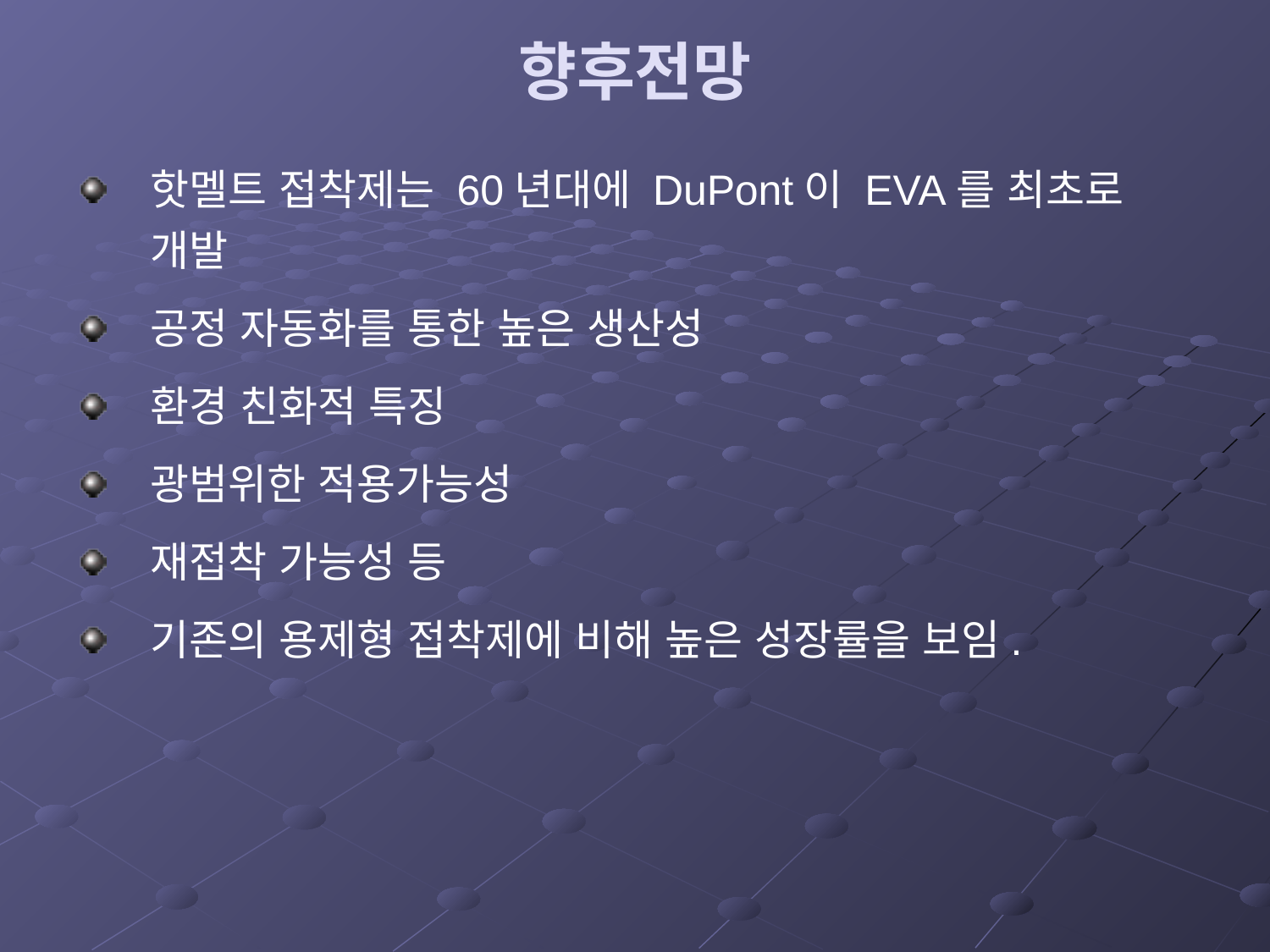

# 향후전망
핫멜트 접착제는 60년대에 DuPont이 EVA를 최초로 개발
공정 자동화를 통한 높은 생산성
환경 친화적 특징
광범위한 적용가능성
재접착 가능성 등
기존의 용제형 접착제에 비해 높은 성장률을 보임.